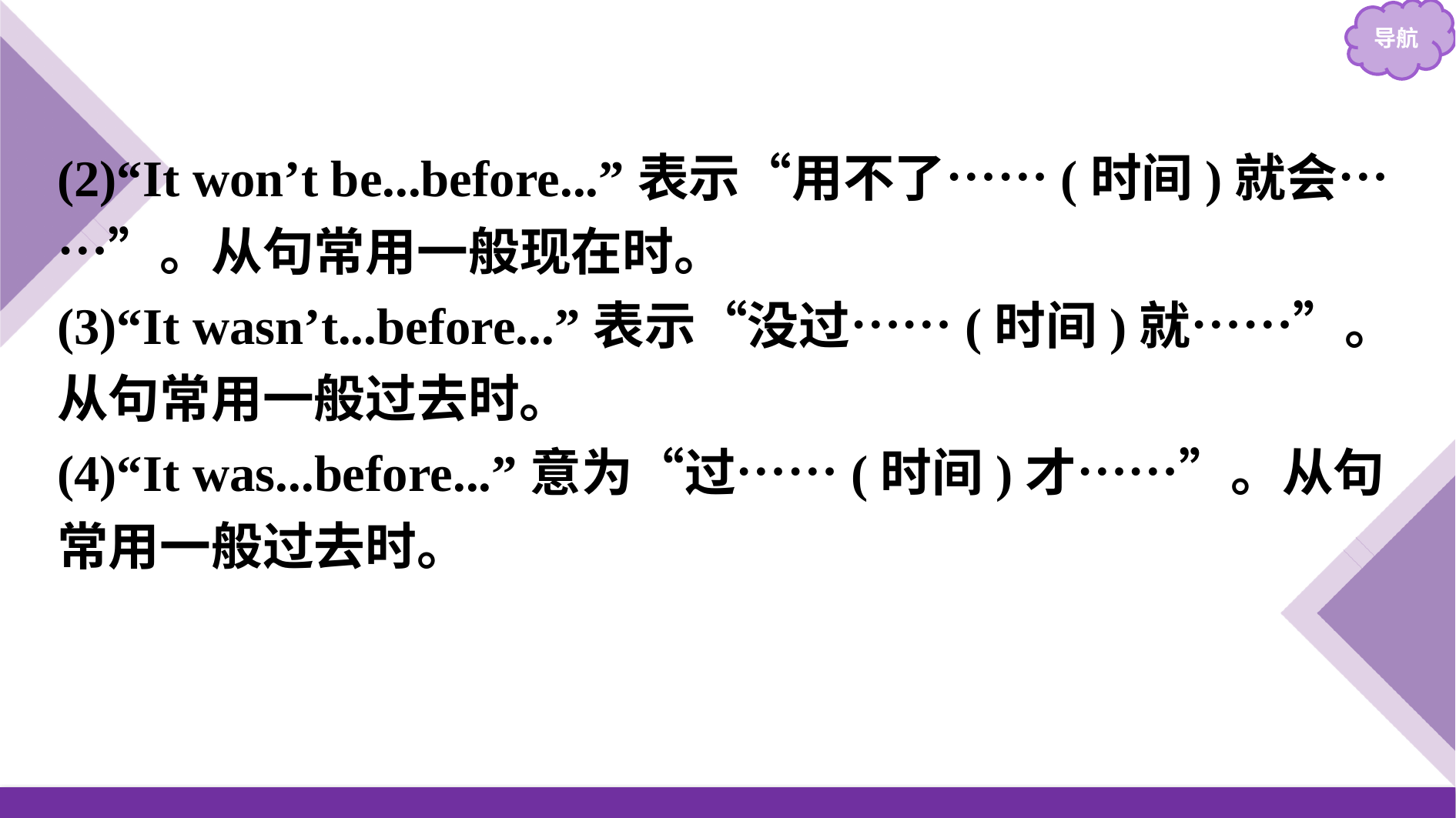

(2)“It won’t be...before...”表示“用不了……(时间)就会……”。从句常用一般现在时。
(3)“It wasn’t...before...”表示“没过……(时间)就……”。从句常用一般过去时。
(4)“It was...before...”意为“过……(时间)才……”。从句常用一般过去时。